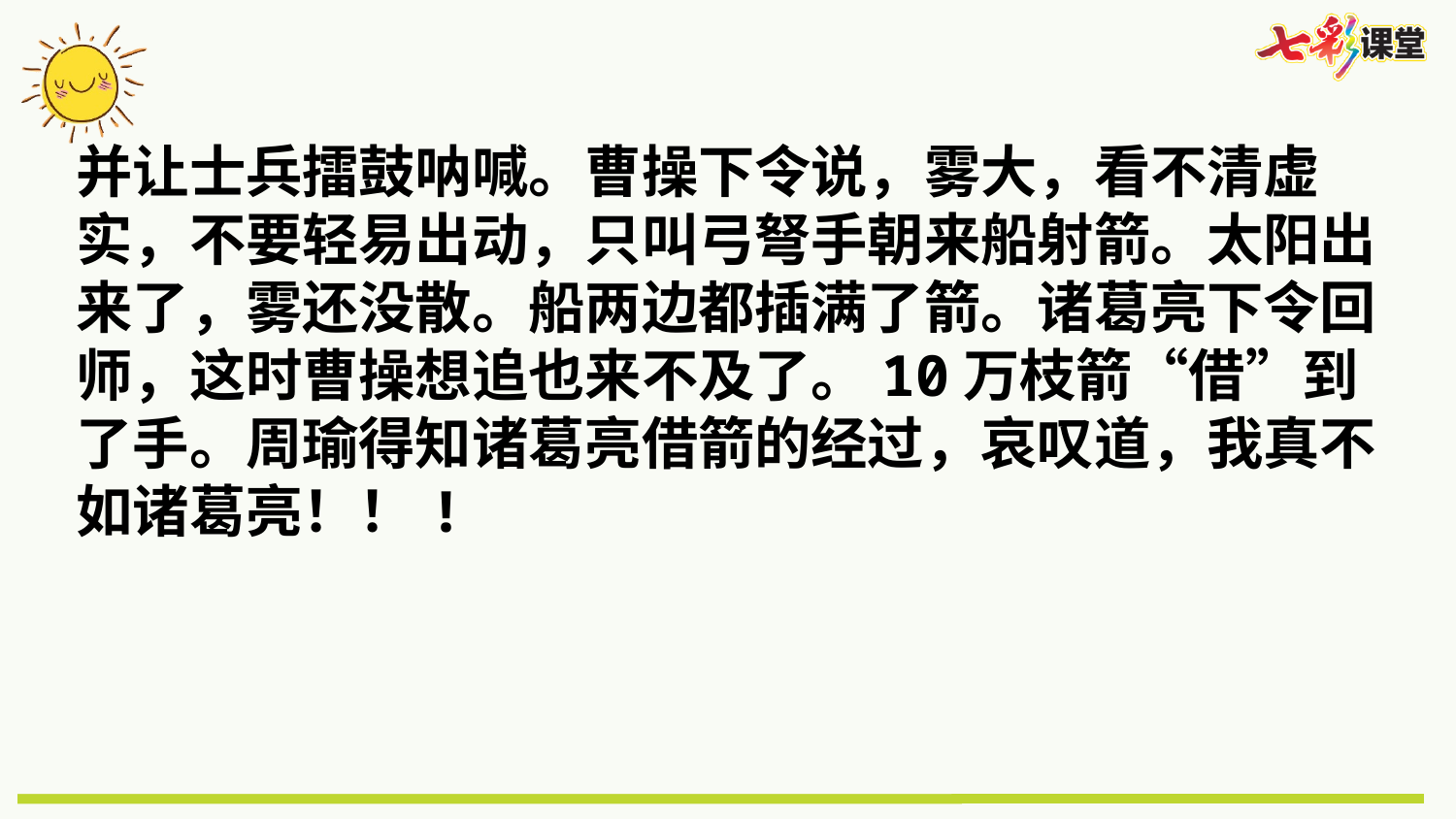

并让士兵擂鼓呐喊。曹操下令说，雾大，看不清虚实，不要轻易出动，只叫弓弩手朝来船射箭。太阳出来了，雾还没散。船两边都插满了箭。诸葛亮下令回师，这时曹操想追也来不及了。10万枝箭“借”到了手。周瑜得知诸葛亮借箭的经过，哀叹道，我真不如诸葛亮！！!